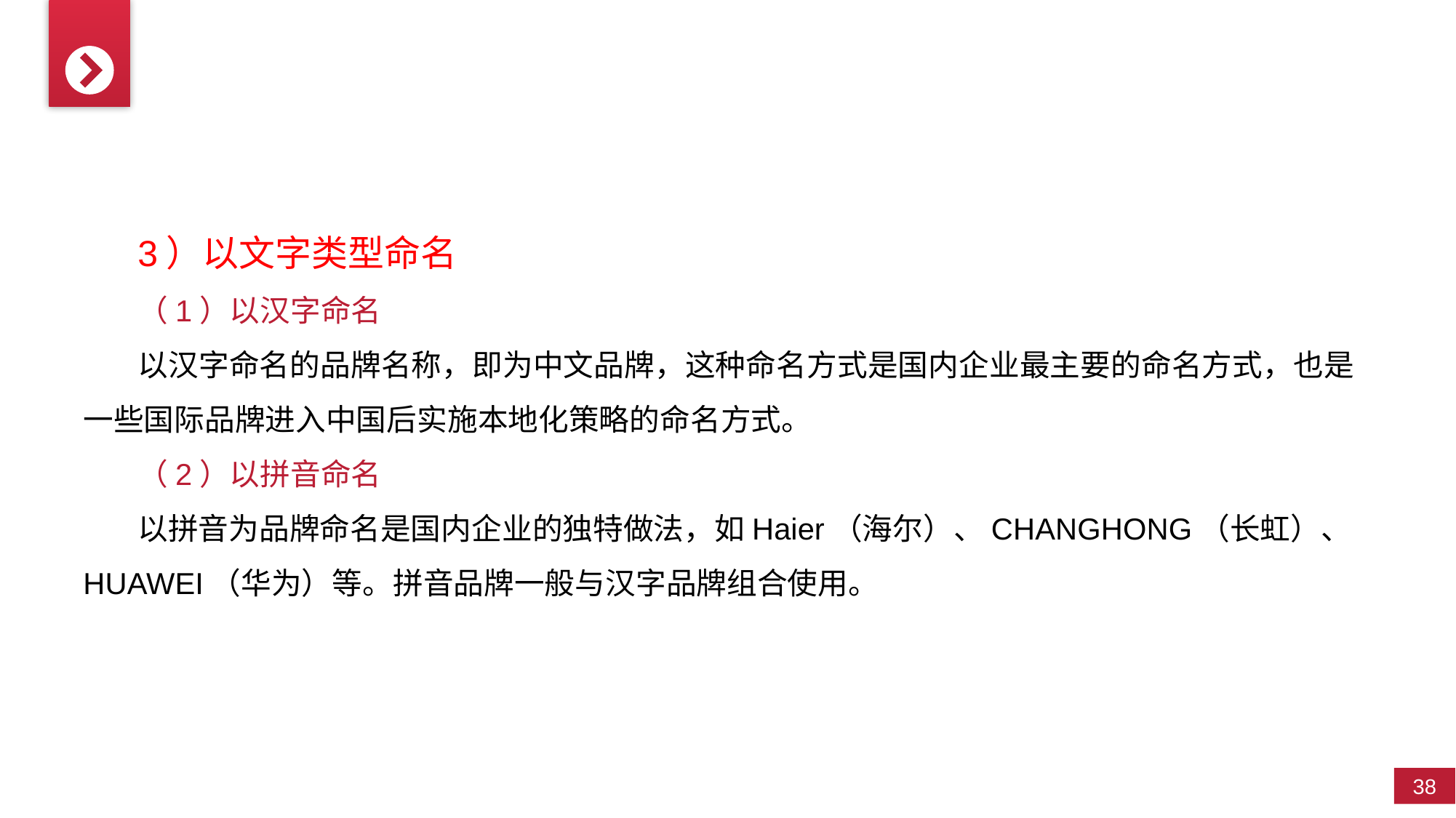

3）以文字类型命名
（1）以汉字命名
以汉字命名的品牌名称，即为中文品牌，这种命名方式是国内企业最主要的命名方式，也是一些国际品牌进入中国后实施本地化策略的命名方式。
（2）以拼音命名
以拼音为品牌命名是国内企业的独特做法，如Haier（海尔）、CHANGHONG（长虹）、HUAWEI（华为）等。拼音品牌一般与汉字品牌组合使用。